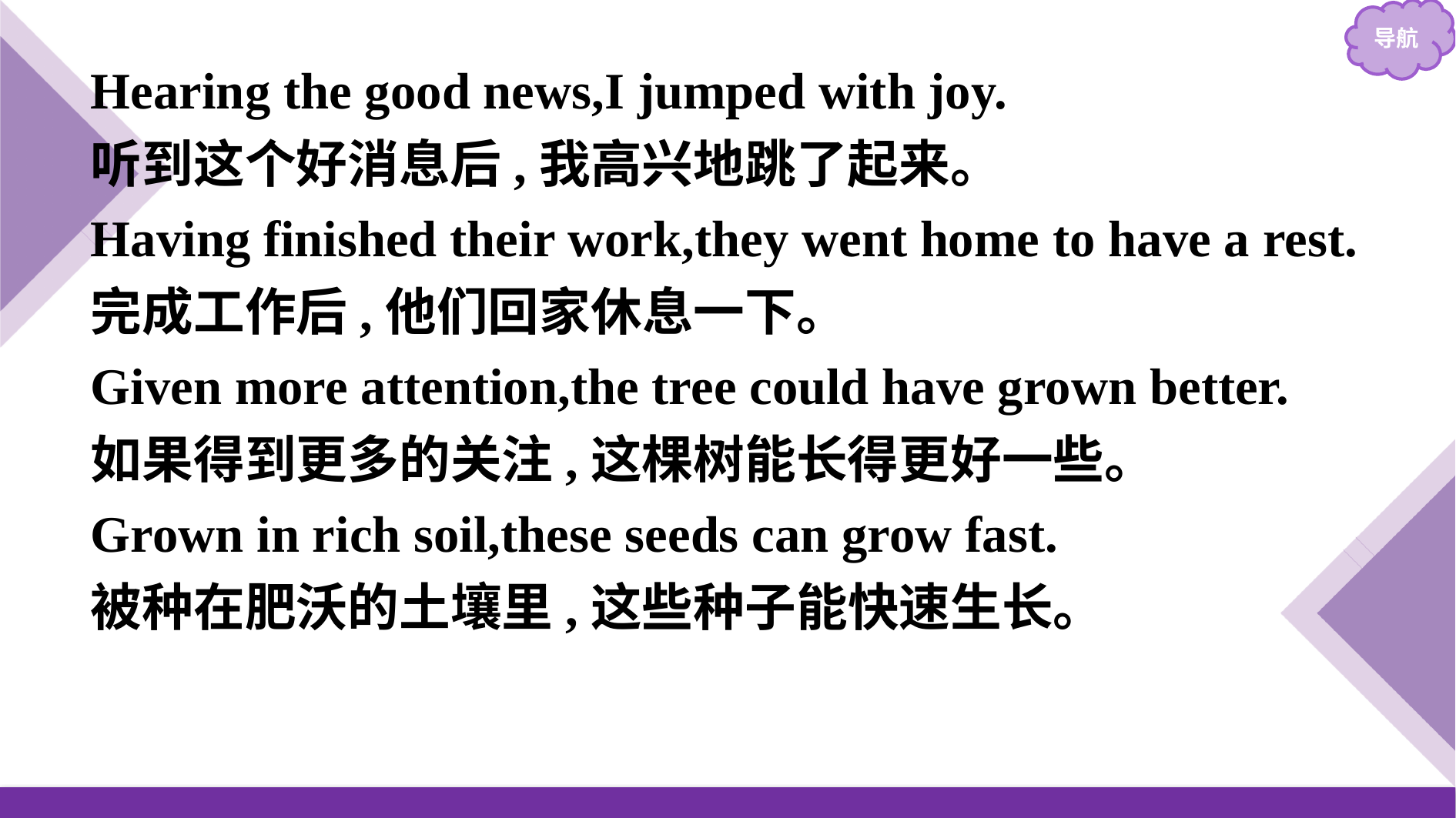

Hearing the good news,I jumped with joy.
听到这个好消息后,我高兴地跳了起来。
Having finished their work,they went home to have a rest.
完成工作后,他们回家休息一下。
Given more attention,the tree could have grown better.
如果得到更多的关注,这棵树能长得更好一些。
Grown in rich soil,these seeds can grow fast.
被种在肥沃的土壤里,这些种子能快速生长。